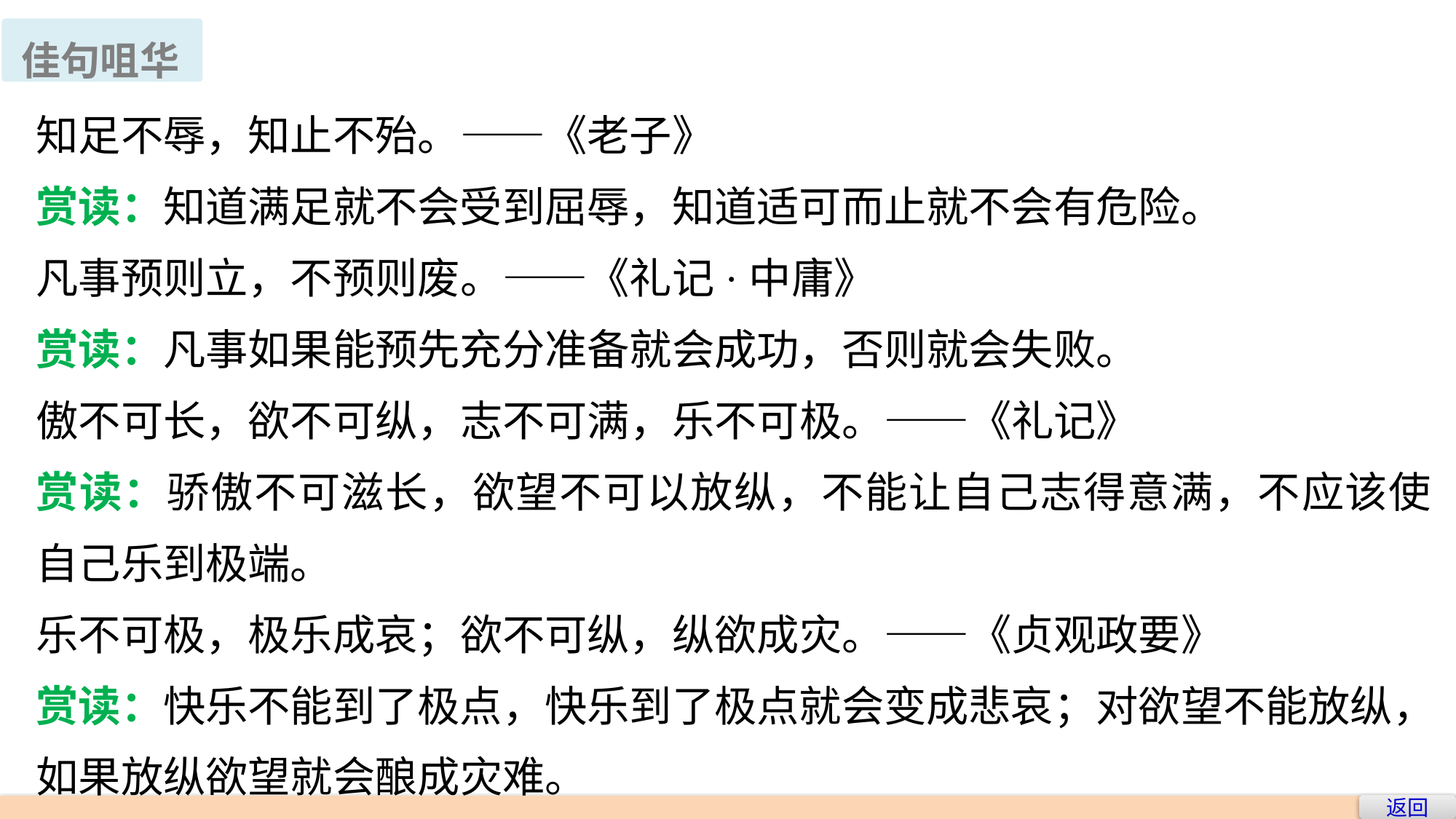

佳句咀华

知足不辱，知止不殆。——《老子》
赏读：知道满足就不会受到屈辱，知道适可而止就不会有危险。
凡事预则立，不预则废。——《礼记·中庸》
赏读：凡事如果能预先充分准备就会成功，否则就会失败。
傲不可长，欲不可纵，志不可满，乐不可极。——《礼记》
赏读：骄傲不可滋长，欲望不可以放纵，不能让自己志得意满，不应该使自己乐到极端。
乐不可极，极乐成哀；欲不可纵，纵欲成灾。——《贞观政要》
赏读：快乐不能到了极点，快乐到了极点就会变成悲哀；对欲望不能放纵，如果放纵欲望就会酿成灾难。
返回